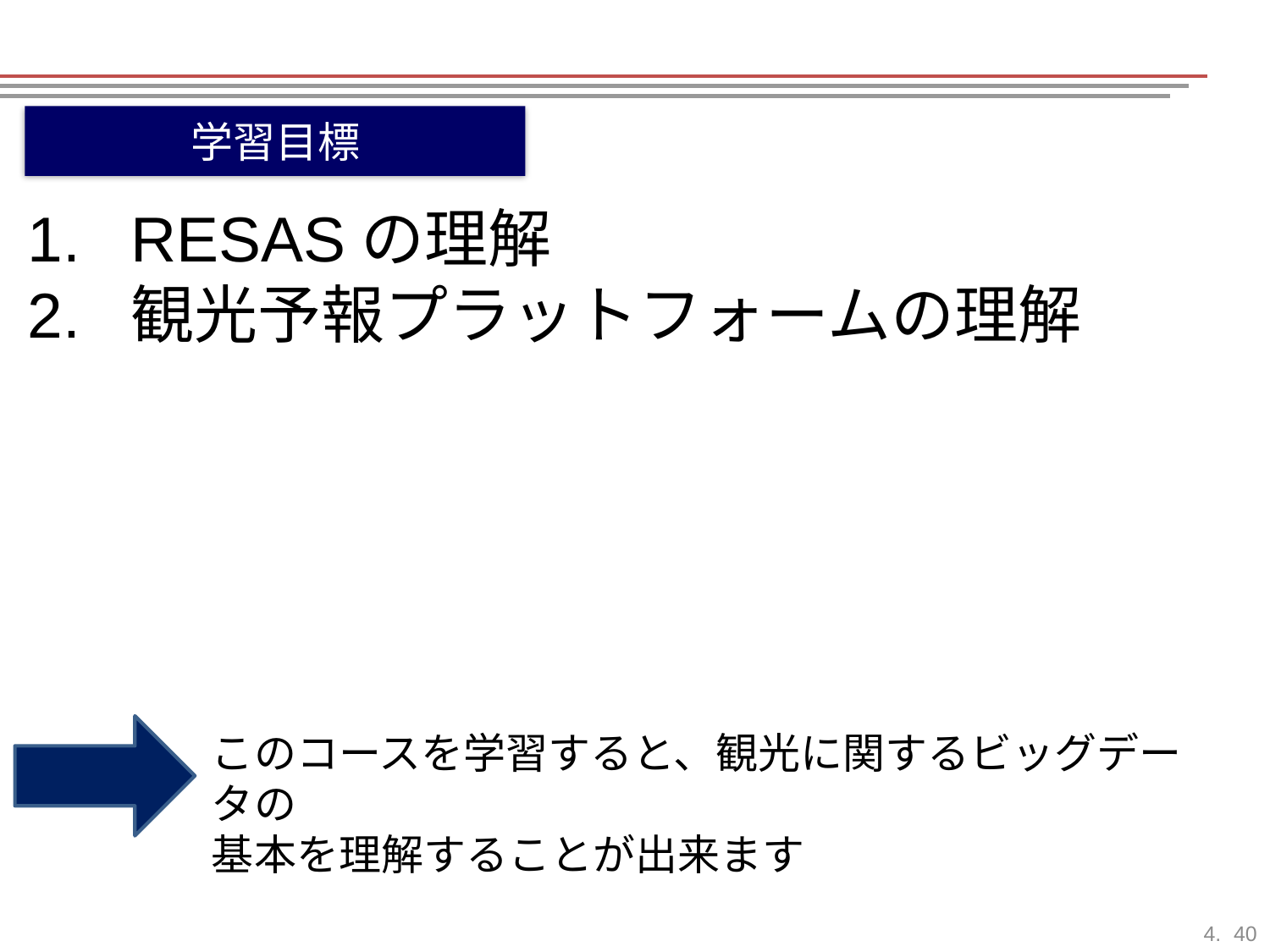

学習目標
RESASの理解
観光予報プラットフォームの理解

このコースを学習すると、観光に関するビッグデータの
基本を理解することが出来ます
40